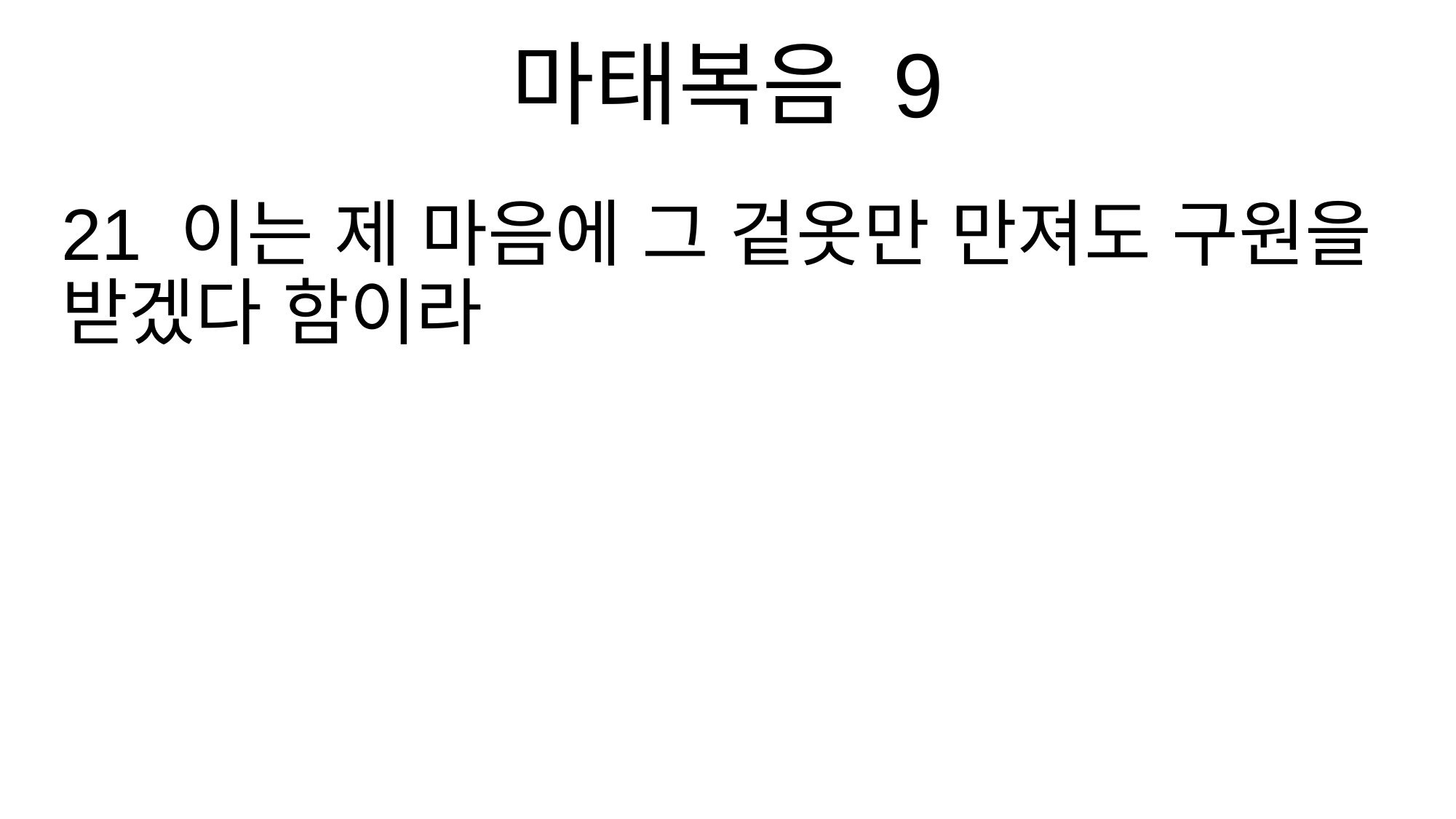

마태복음 9
21 이는 제 마음에 그 겉옷만 만져도 구원을 받겠다 함이라